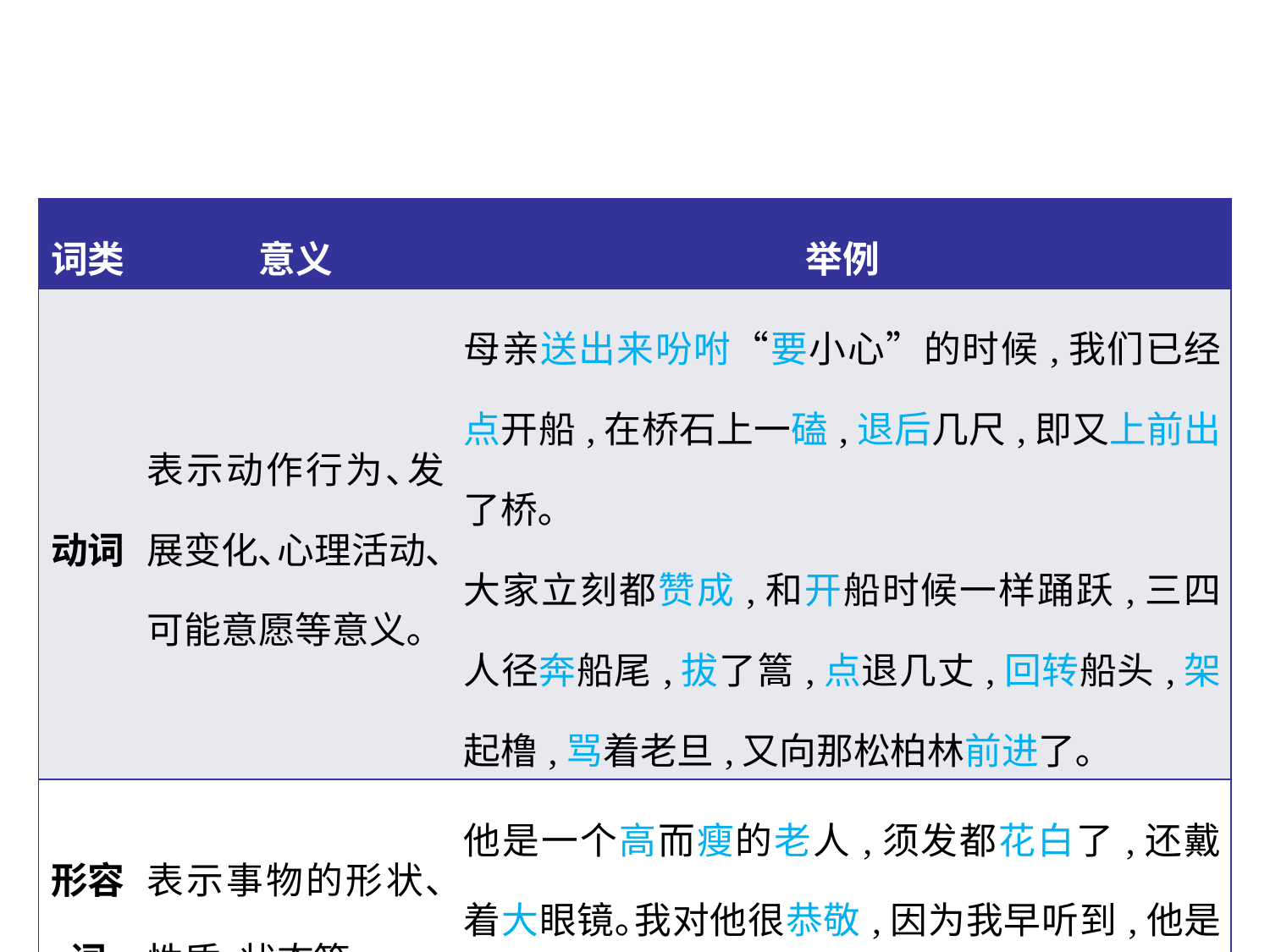

| 词类 | 意义 | 举例 |
| --- | --- | --- |
| 动词 | 表示动作行为､发展变化､心理活动､可能意愿等意义｡ | 母亲送出来吩咐“要小心”的时候,我们已经点开船,在桥石上一磕,退后几尺,即又上前出了桥｡ 大家立刻都赞成,和开船时候一样踊跃,三四人径奔船尾,拔了篙,点退几丈,回转船头,架起橹,骂着老旦,又向那松柏林前进了｡ |
| 形容词 | 表示事物的形状､性质､状态等｡ | 他是一个高而瘦的老人,须发都花白了,还戴着大眼镜｡我对他很恭敬,因为我早听到,他是本城中极方正､质朴､博学的人｡ |